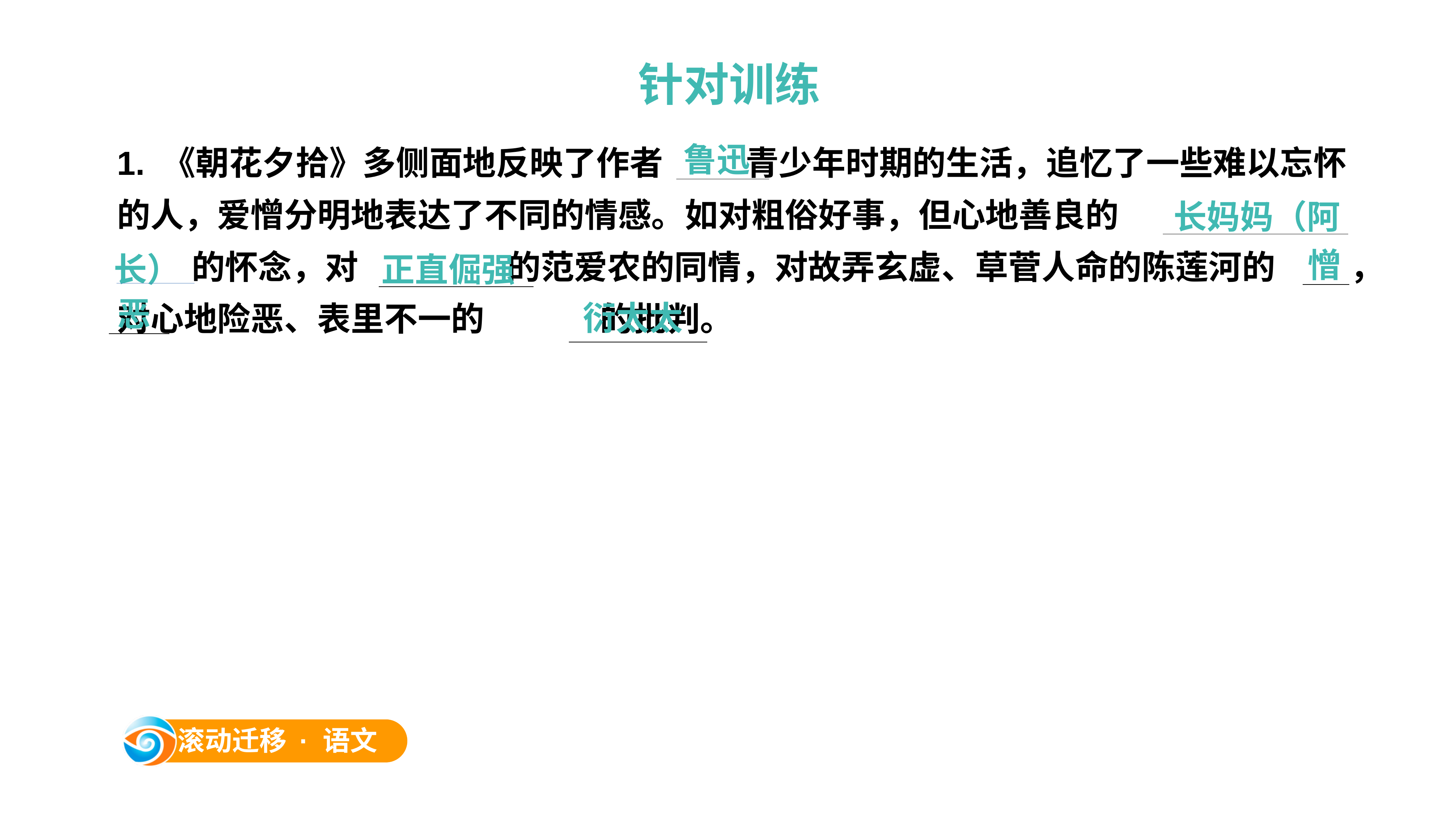

针对训练
1. 《朝花夕拾》多侧面地反映了作者 鲁迅 青少年时期的生活，追忆了一些难以忘怀的人，爱憎分明地表达了不同的情感。如对粗俗好事，但心地善良的 长妈妈（阿长） 的怀念，对 正直倔强 的范爱农的同情，对故弄玄虚、草菅人命的陈莲河的憎恶 ，对心地险恶、表里不一的 衍太太 的批判。
 鲁迅
 长妈妈（阿
憎
长）
 正直倔强
恶
 衍太太